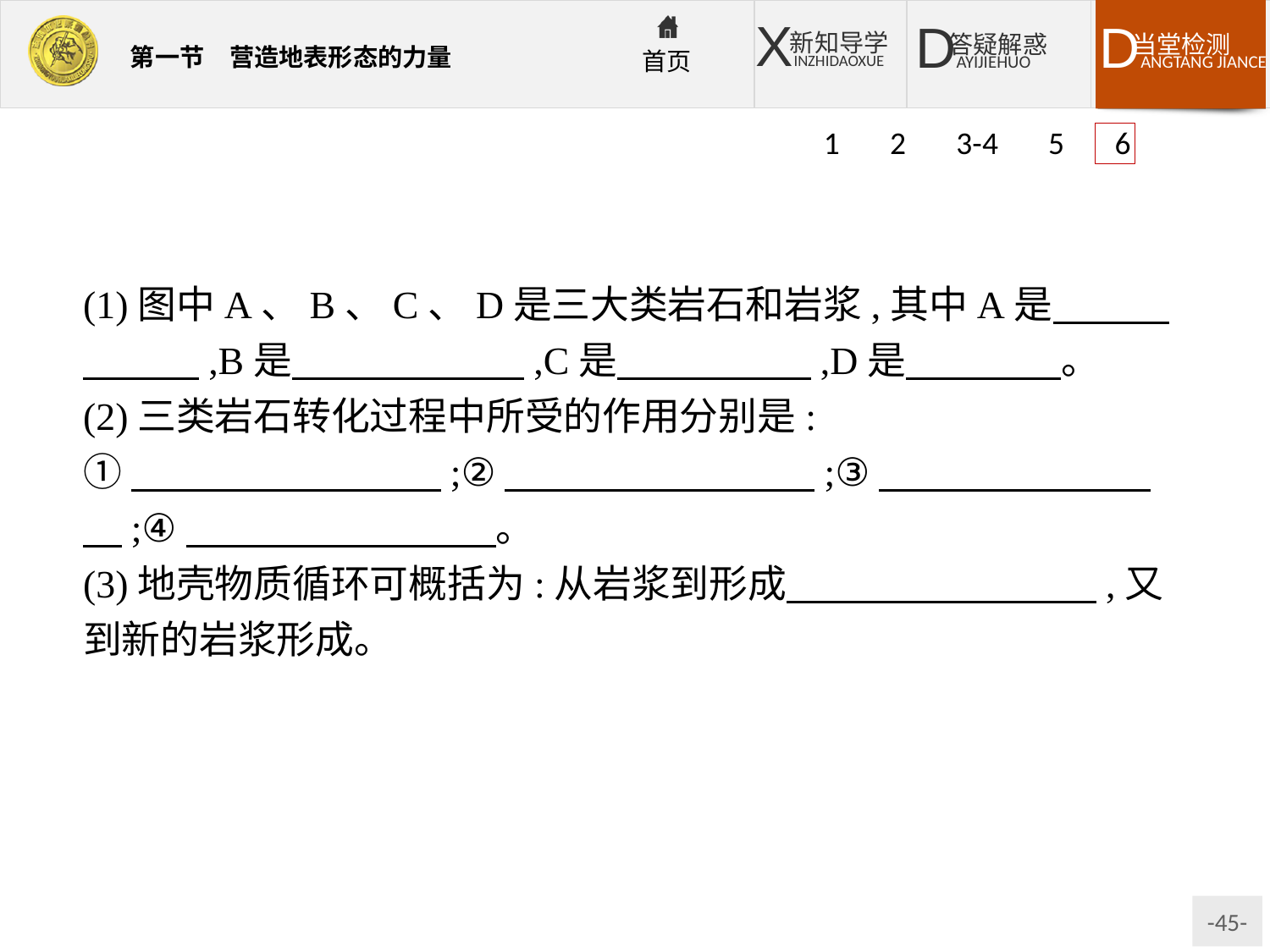

1       2       3-4       5       6

(1)图中A、B、C、D是三大类岩石和岩浆,其中A是　　　　　　,B是　　　　　　,C是　　　　　,D是　　　　。
(2)三类岩石转化过程中所受的作用分别是:
①　　　　　　　　;②　　　　　　　　;③　　　　　　　　;④　　　　　　　　。
(3)地壳物质循环可概括为:从岩浆到形成　　　　　　　　,又到新的岩浆形成。